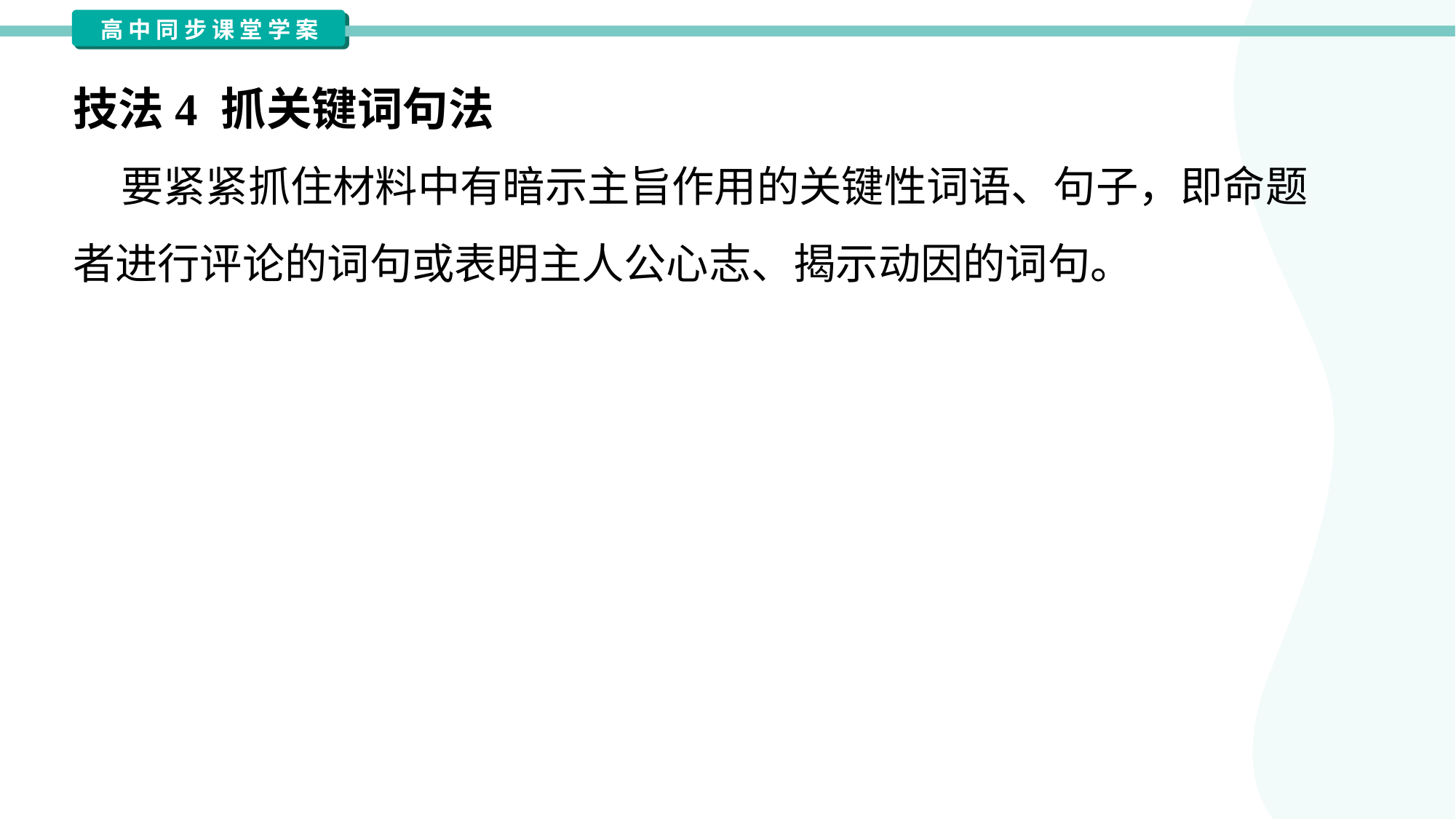

技法4 抓关键词句法
    要紧紧抓住材料中有暗示主旨作用的关键性词语、句子，即命题
者进行评论的词句或表明主人公心志、揭示动因的词句。